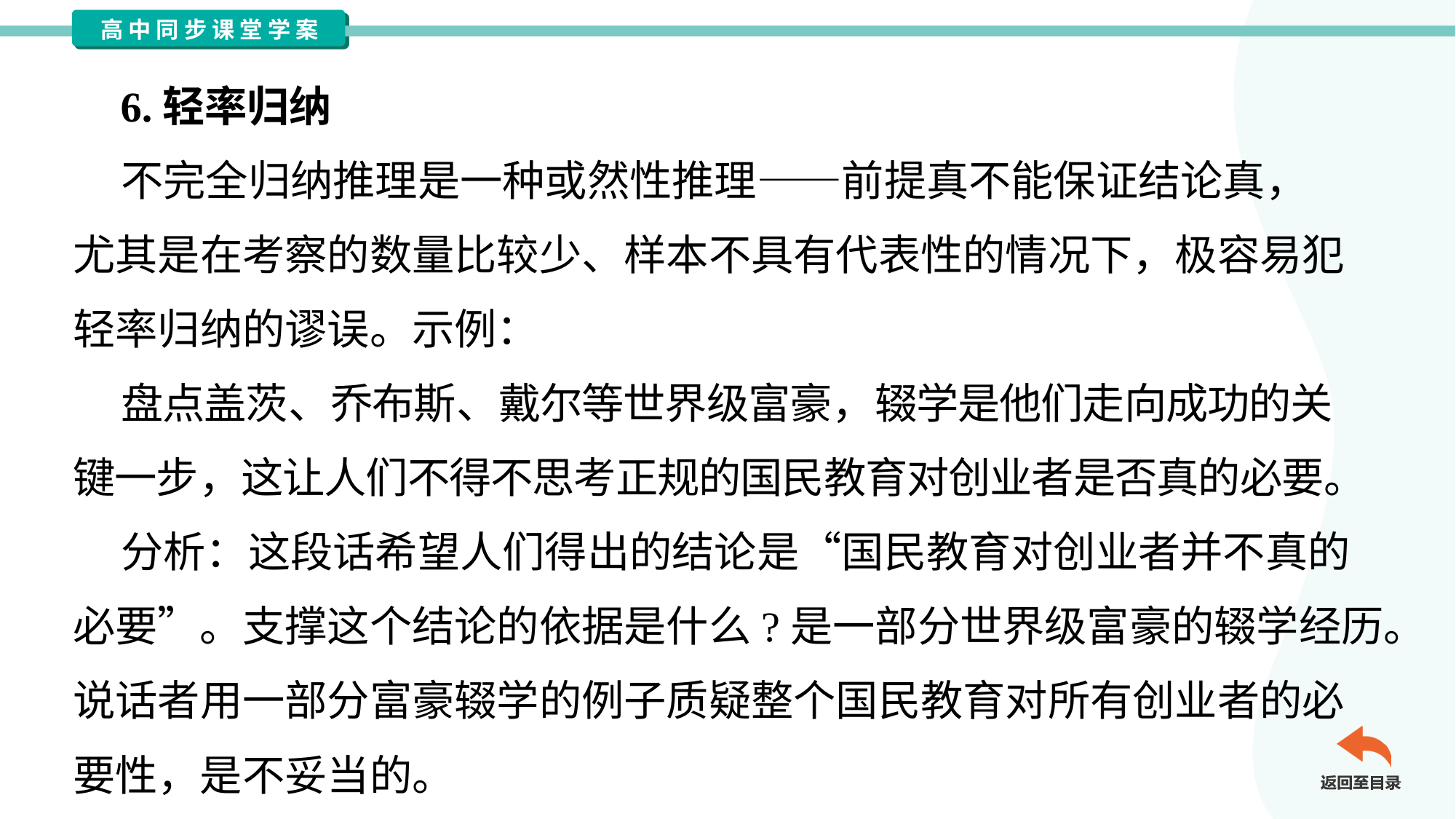

6.轻率归纳
    不完全归纳推理是一种或然性推理——前提真不能保证结论真，
尤其是在考察的数量比较少、样本不具有代表性的情况下，极容易犯
轻率归纳的谬误。示例：
    盘点盖茨、乔布斯、戴尔等世界级富豪，辍学是他们走向成功的关
键一步，这让人们不得不思考正规的国民教育对创业者是否真的必要。
    分析：这段话希望人们得出的结论是“国民教育对创业者并不真的
必要”。支撑这个结论的依据是什么?是一部分世界级富豪的辍学经历。
说话者用一部分富豪辍学的例子质疑整个国民教育对所有创业者的必
要性，是不妥当的。